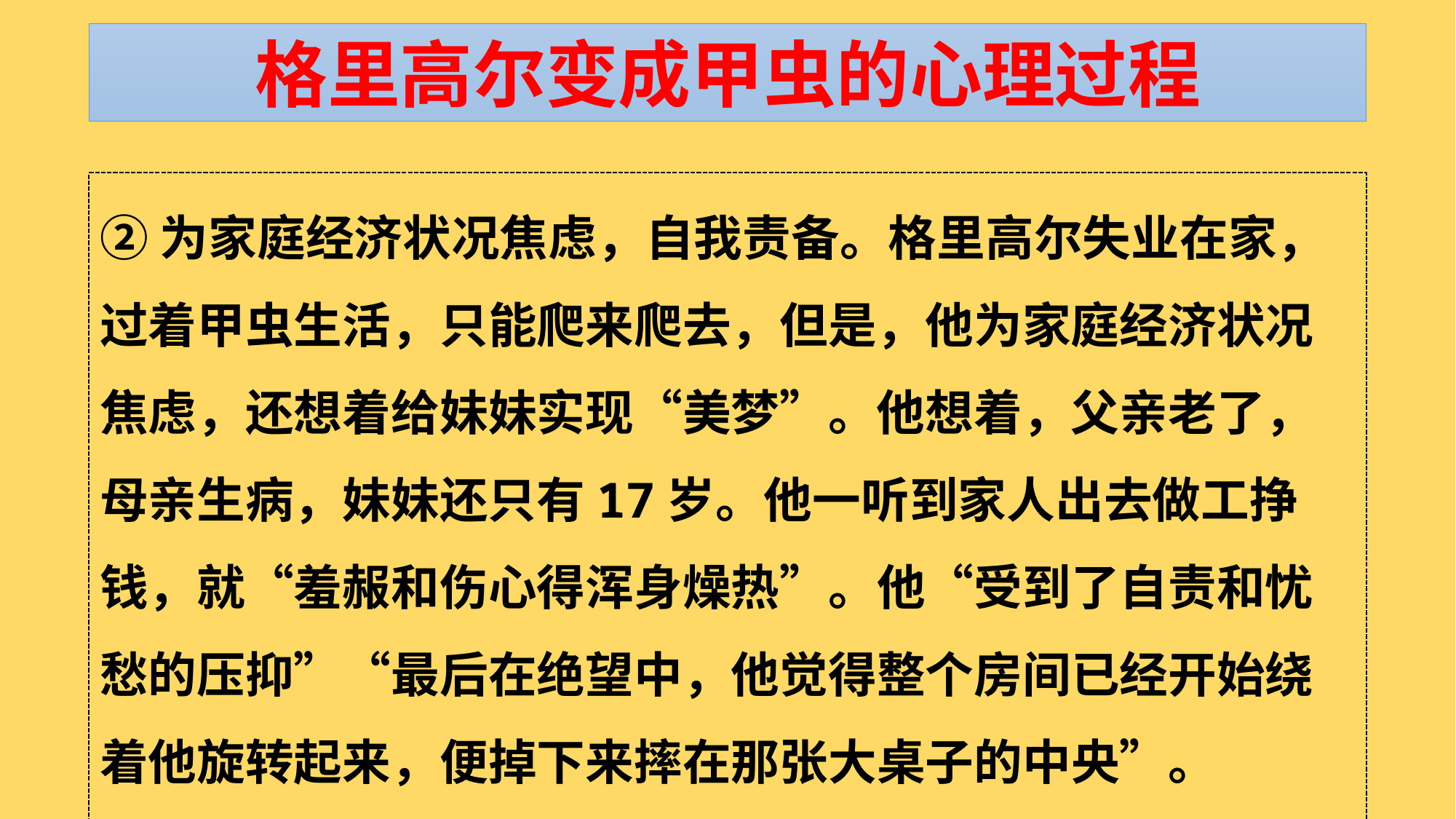

格里高尔变成甲虫的心理过程
②为家庭经济状况焦虑，自我责备。格里高尔失业在家，过着甲虫生活，只能爬来爬去，但是，他为家庭经济状况焦虑，还想着给妹妹实现“美梦”。他想着，父亲老了，母亲生病，妹妹还只有17岁。他一听到家人出去做工挣钱，就“羞赧和伤心得浑身燥热”。他“受到了自责和忧愁的压抑”“最后在绝望中，他觉得整个房间已经开始绕着他旋转起来，便掉下来摔在那张大桌子的中央”。